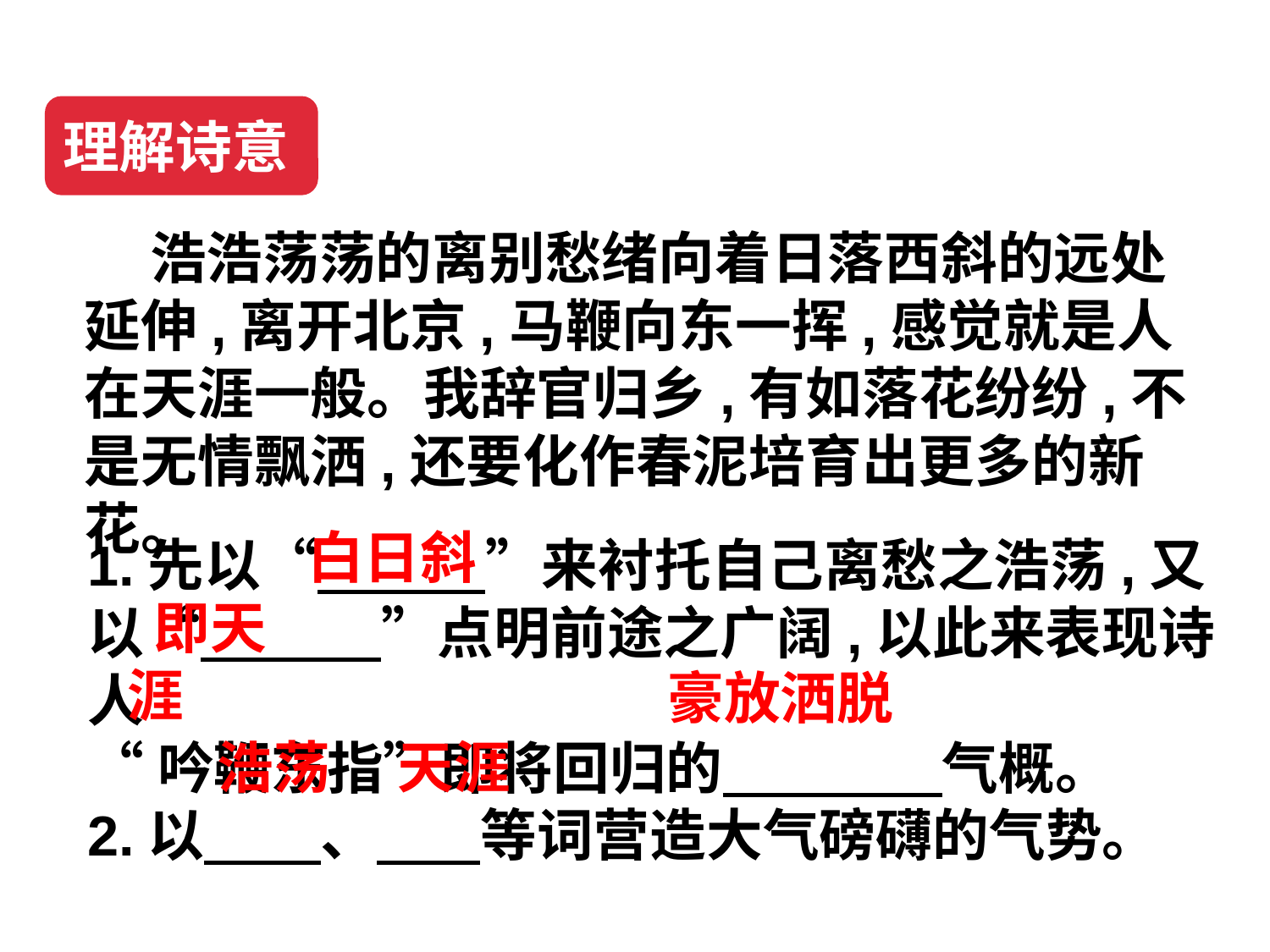

理解诗意
    浩浩荡荡的离别愁绪向着日落西斜的远处延伸,离开北京,马鞭向东一挥,感觉就是人在天涯一般。我辞官归乡,有如落花纷纷,不是无情飘洒,还要化作春泥培育出更多的新花。
白日斜
1.先以“             ”来衬托自己离愁之浩荡,又以“              ”点明前途之广阔,以此来表现诗人
“吟鞭东指”即将回归的                 气概。
2.以         、        等词营造大气磅礴的气势。
 即天涯
豪放洒脱
浩荡
天涯